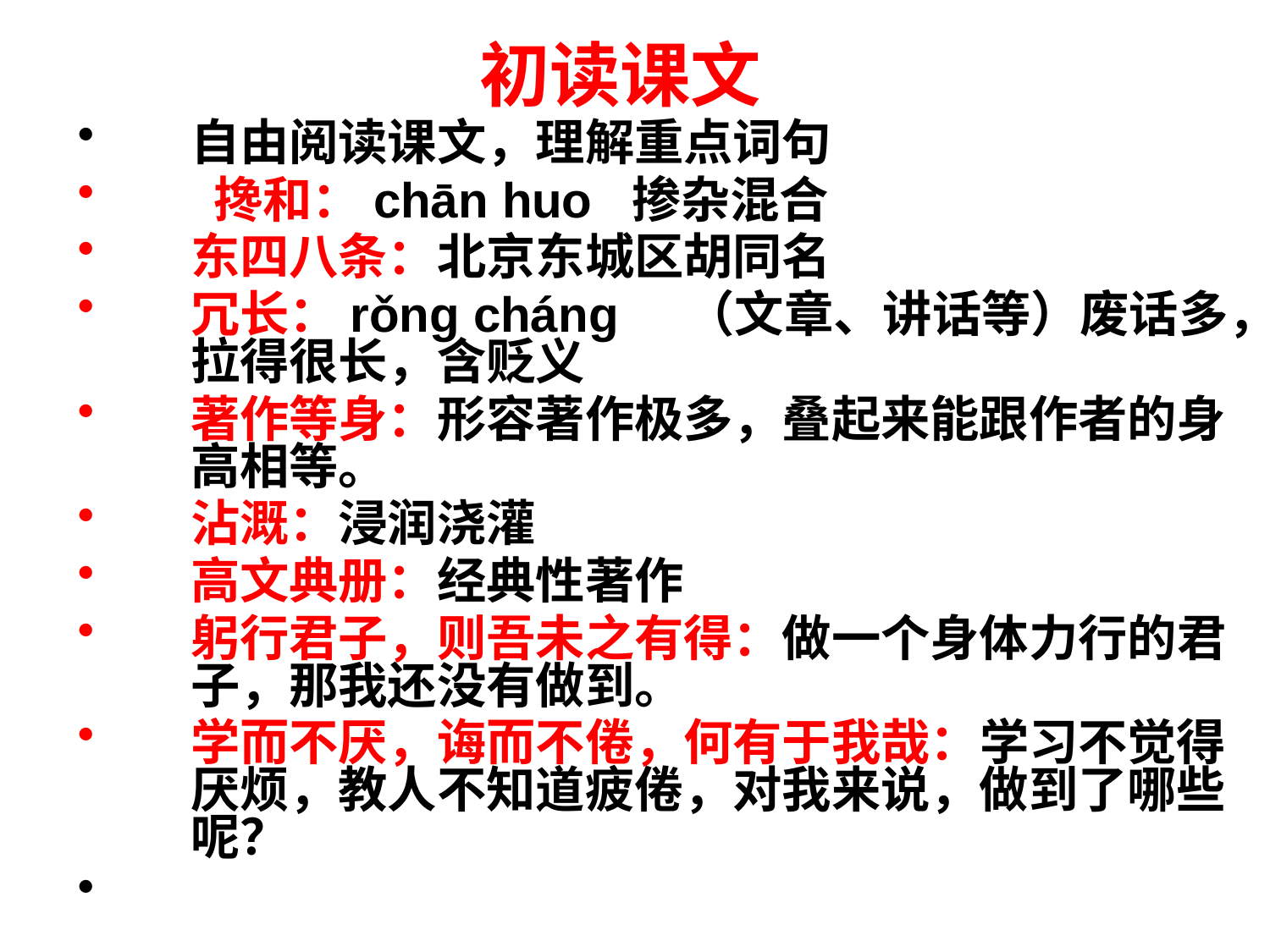

# 初读课文
自由阅读课文，理解重点词句
 搀和：chān huo  掺杂混合
东四八条：北京东城区胡同名
冗长：rǒng cháng    （文章、讲话等）废话多，拉得很长，含贬义
著作等身：形容著作极多，叠起来能跟作者的身高相等。
沾溉：浸润浇灌
高文典册：经典性著作
躬行君子，则吾未之有得：做一个身体力行的君子，那我还没有做到。
学而不厌，诲而不倦，何有于我哉：学习不觉得厌烦，教人不知道疲倦，对我来说，做到了哪些呢？